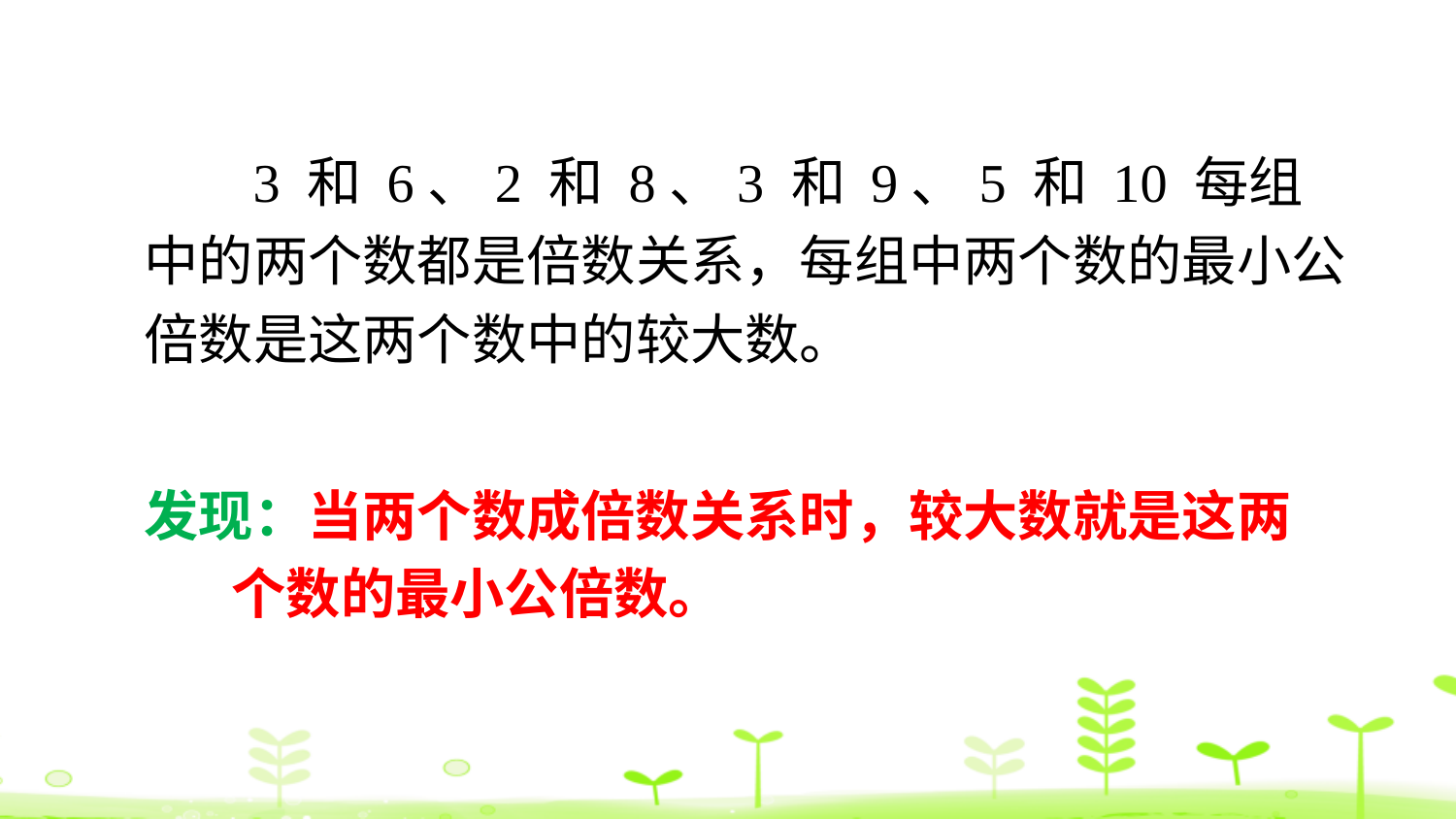

3 和 6、2 和 8、3 和 9、5 和 10 每组中的两个数都是倍数关系，每组中两个数的最小公倍数是这两个数中的较大数。
发现：当两个数成倍数关系时，较大数就是这两
      个数的最小公倍数。